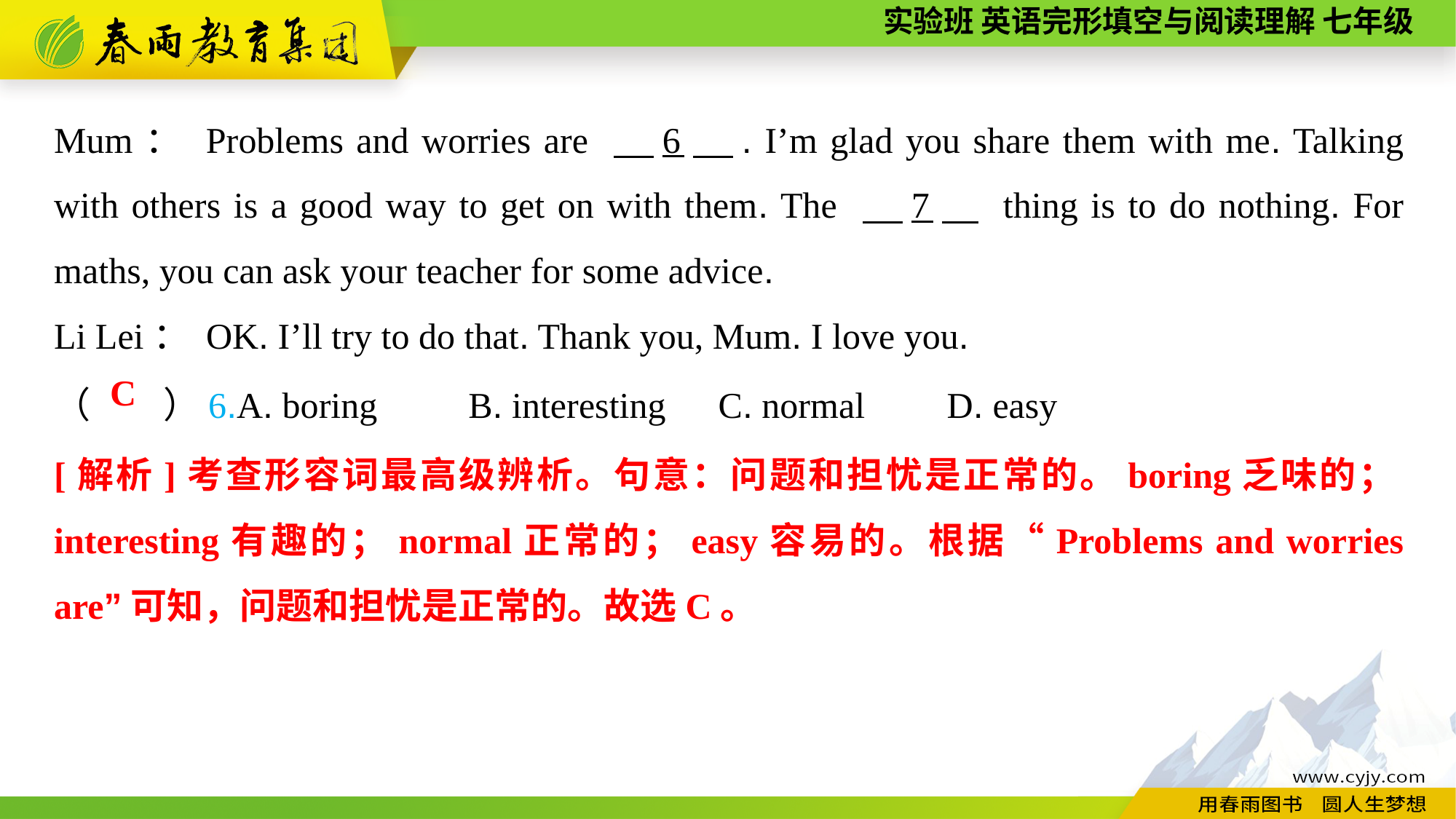

Mum： Problems and worries are 　6　. I’m glad you share them with me. Talking with others is a good way to get on with them. The 　7　 thing is to do nothing. For maths, you can ask your teacher for some advice.
Li Lei： OK. I’ll try to do that. Thank you, Mum. I love you.
（　　）6.A. boring          B. interesting	 C. normal         D. easy
C
[解析]考查形容词最高级辨析。句意：问题和担忧是正常的。boring乏味的；interesting有趣的；normal正常的；easy容易的。根据“Problems and worries are”可知，问题和担忧是正常的。故选C。